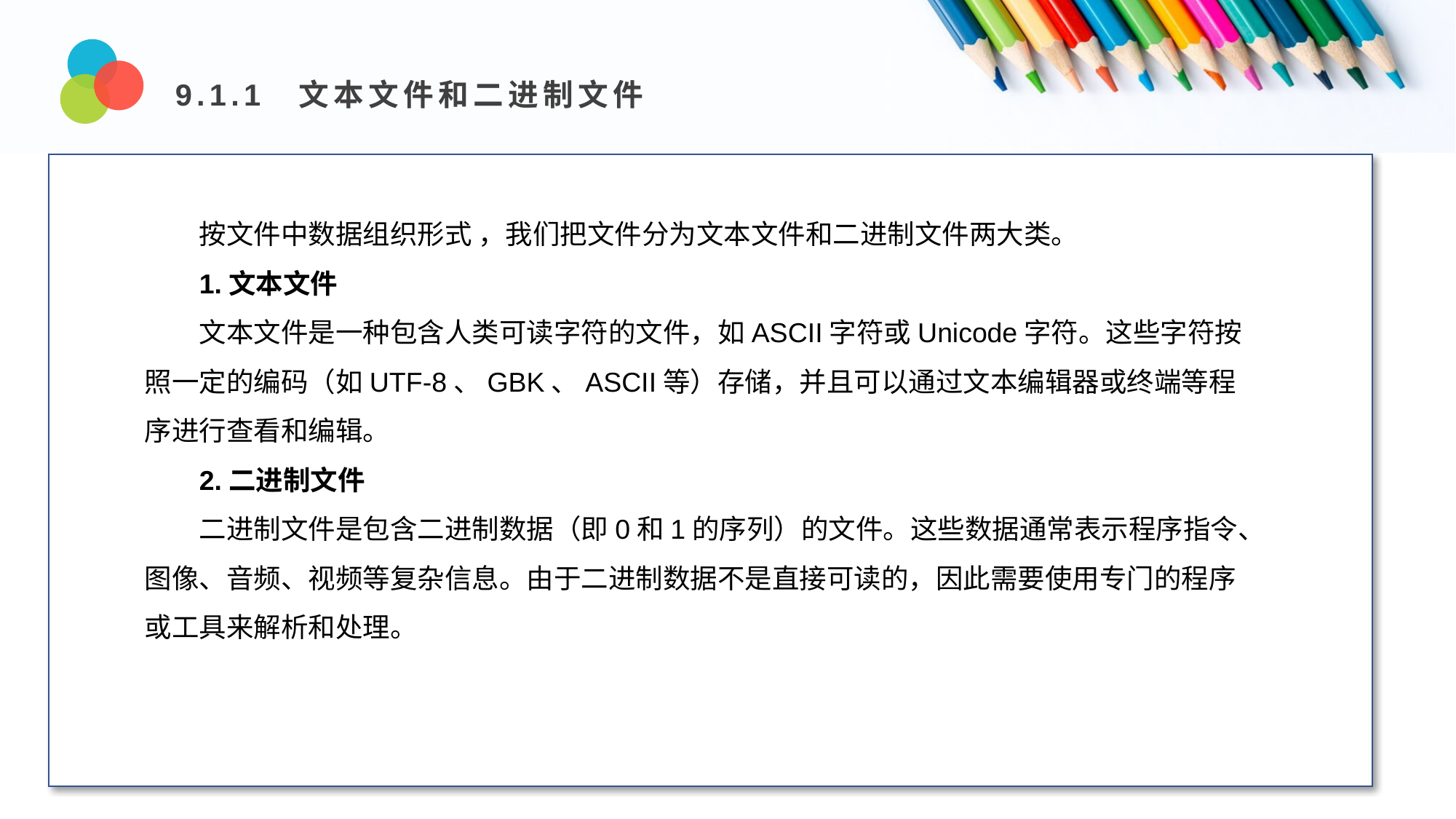

9.1.1  文本文件和二进制文件
Design and Production
按文件中数据组织形式 ，我们把文件分为文本文件和二进制文件两大类。
1.文本文件
文本文件是一种包含人类可读字符的文件，如ASCII字符或Unicode字符。这些字符按照一定的编码（如UTF-8、GBK、ASCII等）存储，并且可以通过文本编辑器或终端等程序进行查看和编辑。
2.二进制文件
二进制文件是包含二进制数据（即0和1的序列）的文件。这些数据通常表示程序指令、图像、音频、视频等复杂信息。由于二进制数据不是直接可读的，因此需要使用专门的程序或工具来解析和处理。